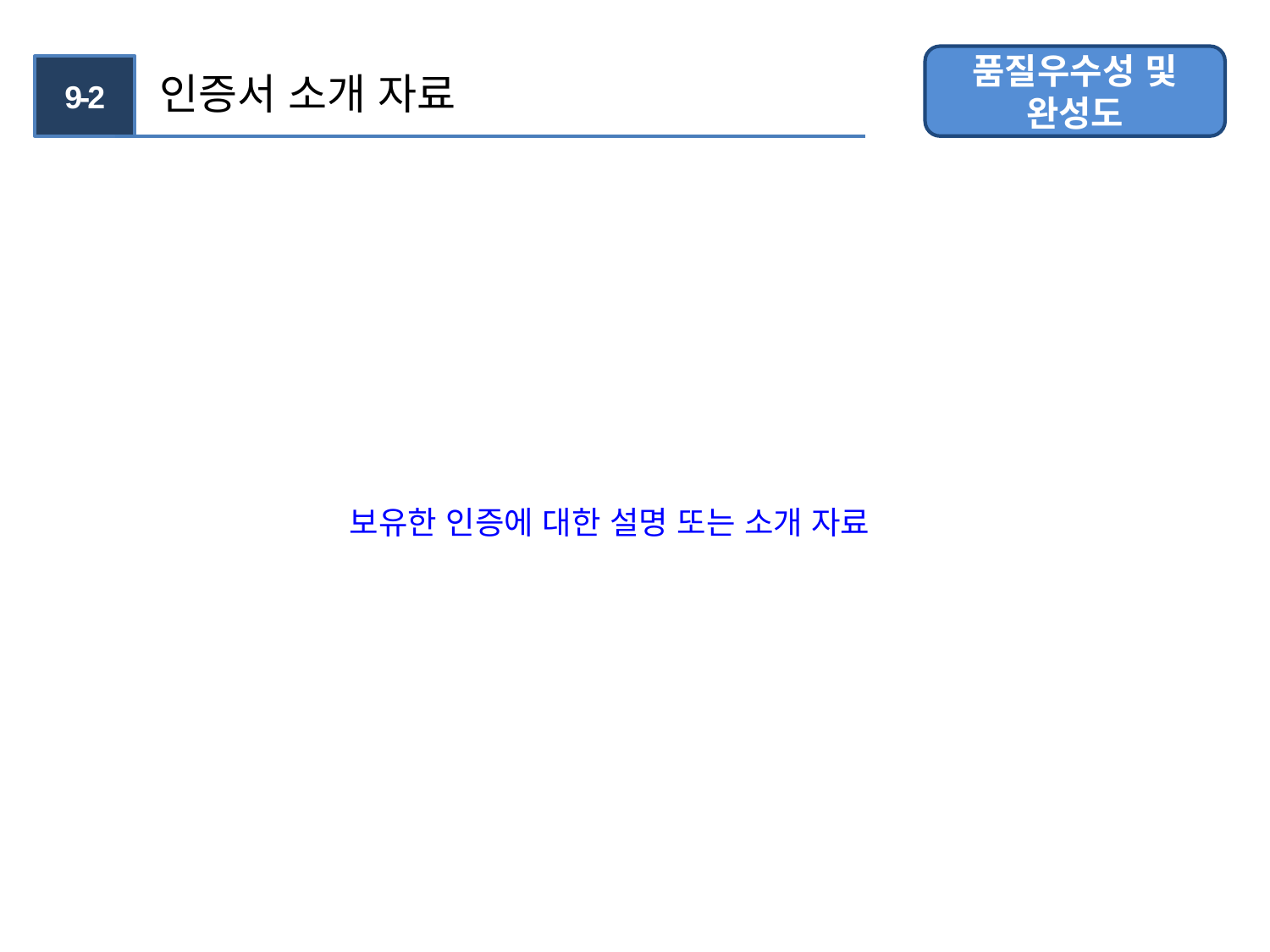

품질우수성 및 완성도
9-2
 인증서 소개 자료
보유한 인증에 대한 설명 또는 소개 자료